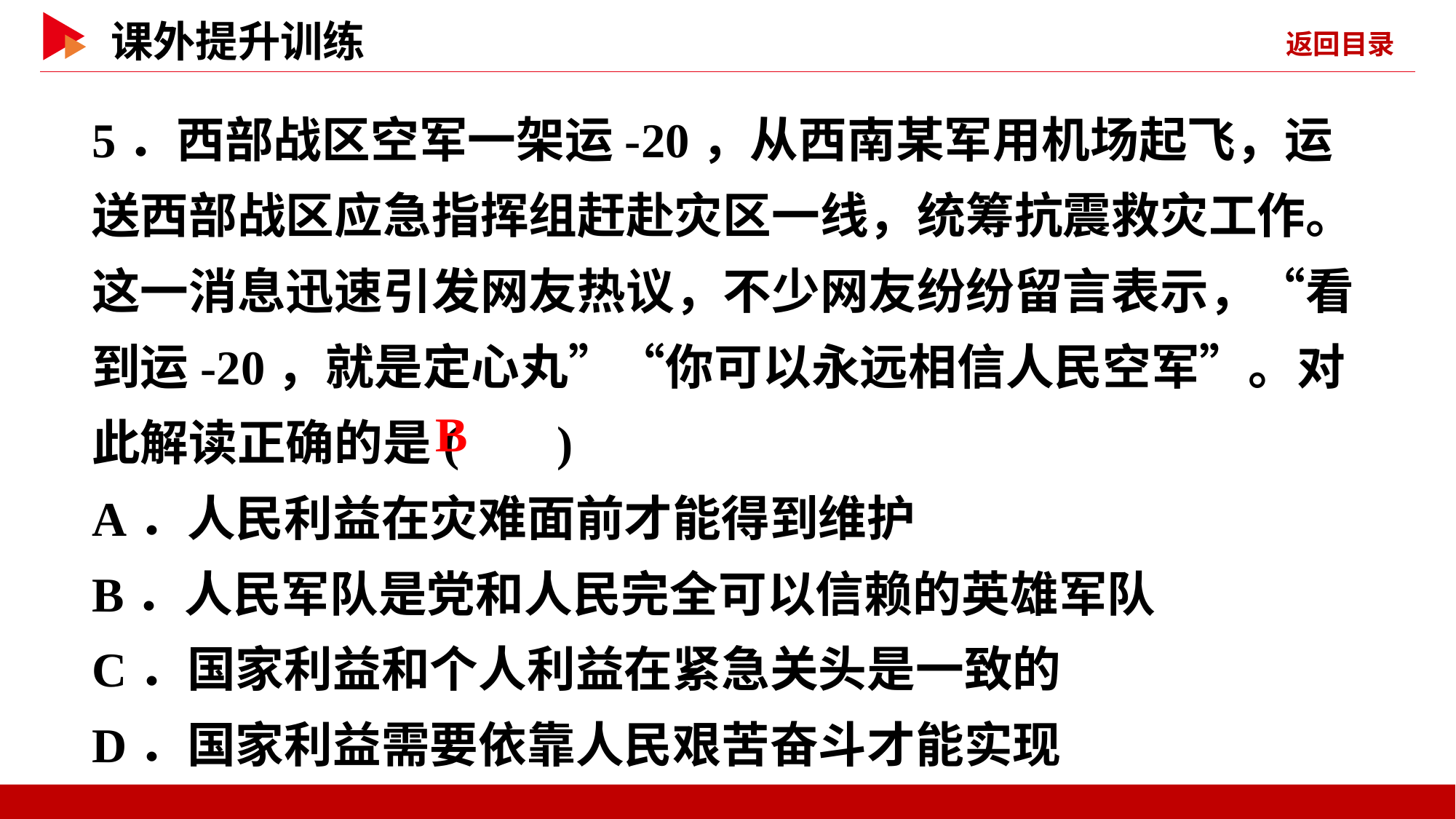

5．西部战区空军一架运-20，从西南某军用机场起飞，运送西部战区应急指挥组赶赴灾区一线，统筹抗震救灾工作。这一消息迅速引发网友热议，不少网友纷纷留言表示，“看到运-20，就是定心丸”“你可以永远相信人民空军”。对此解读正确的是(        )
A．人民利益在灾难面前才能得到维护
B．人民军队是党和人民完全可以信赖的英雄军队
C．国家利益和个人利益在紧急关头是一致的
D．国家利益需要依靠人民艰苦奋斗才能实现
   B